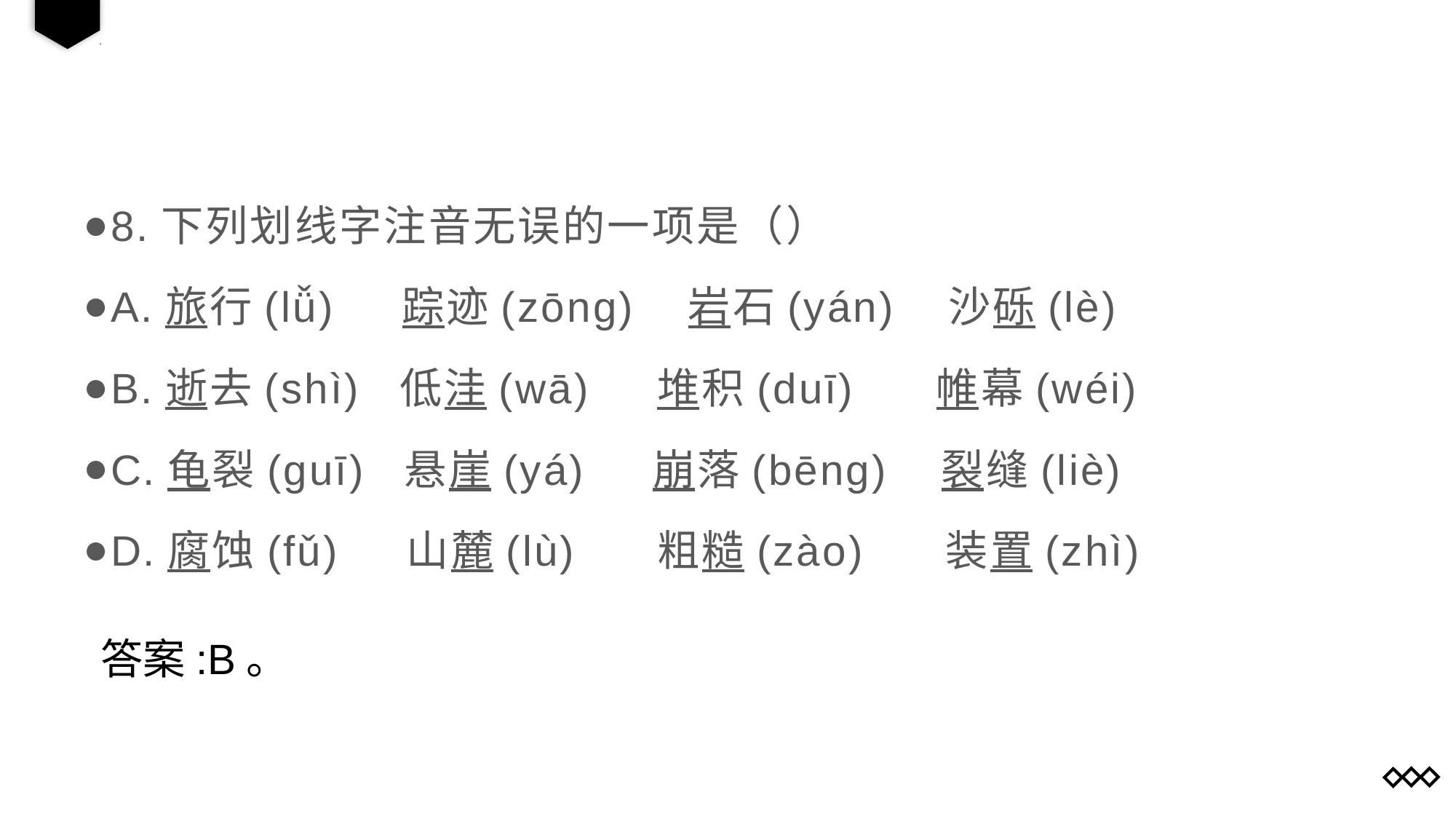

8.下列划线字注音无误的一项是（）
A.旅行(lǚ)    踪迹(zōng)   岩石(yán)   沙砾(lè)
B.逝去(shì)  低洼(wā)    堆积(duī)     帷幕(wéi)
C.龟裂(guī)  悬崖(yá)    崩落(bēng)   裂缝(liè)
D.腐蚀(fǔ)    山麓(lù)     粗糙(zào)     装置(zhì)

答案:B。